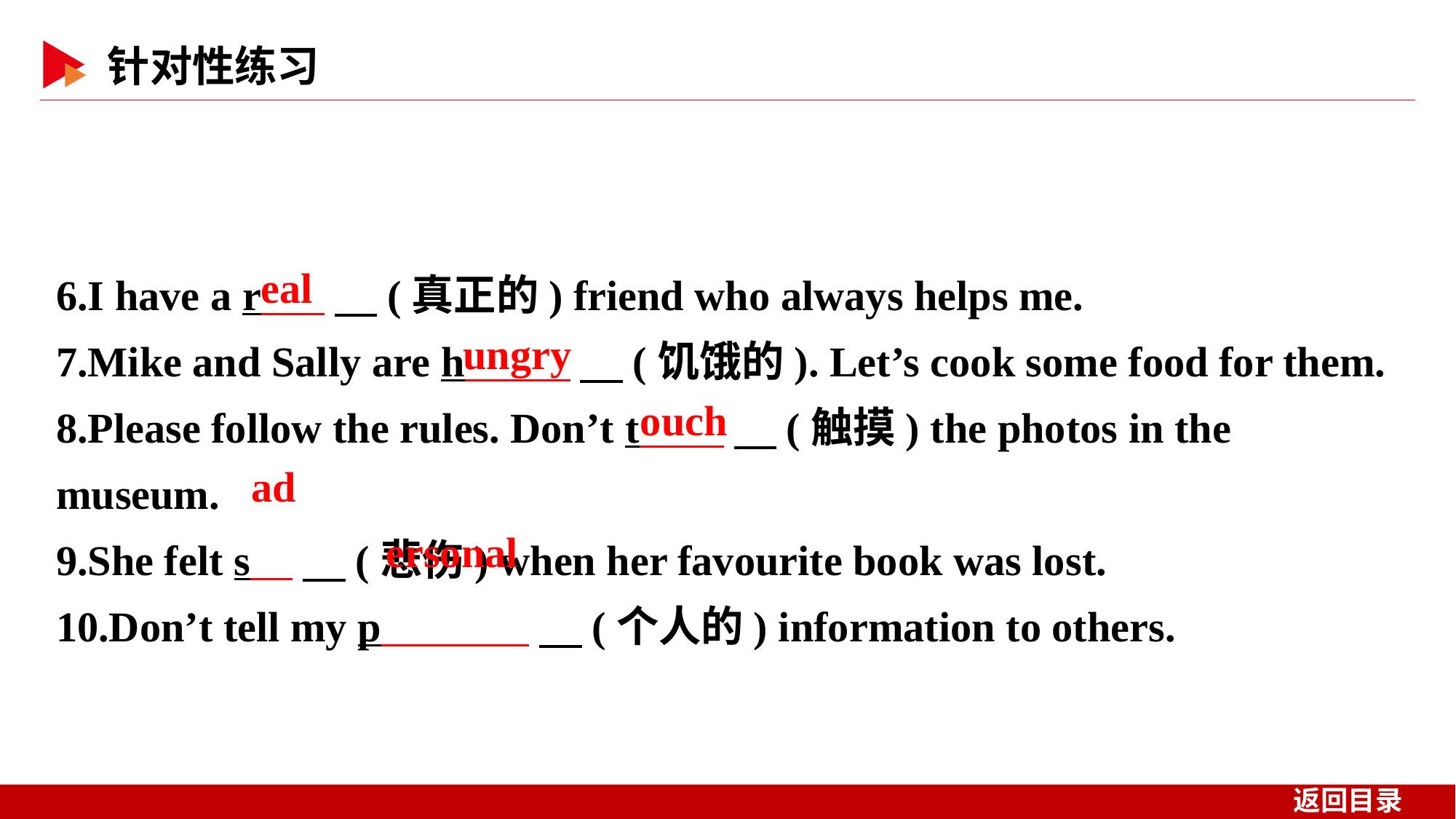

6.I have a r      　(真正的) friend who always helps me.
7.Mike and Sally are h          　(饥饿的). Let’s cook some food for them.
8.Please follow the rules. Don’t t        　(触摸) the photos in the museum.
9.She felt s    　(悲伤) when her favourite book was lost.
10.Don’t tell my p              　(个人的) information to others.
eal
ungry
ouch
ad
ersonal